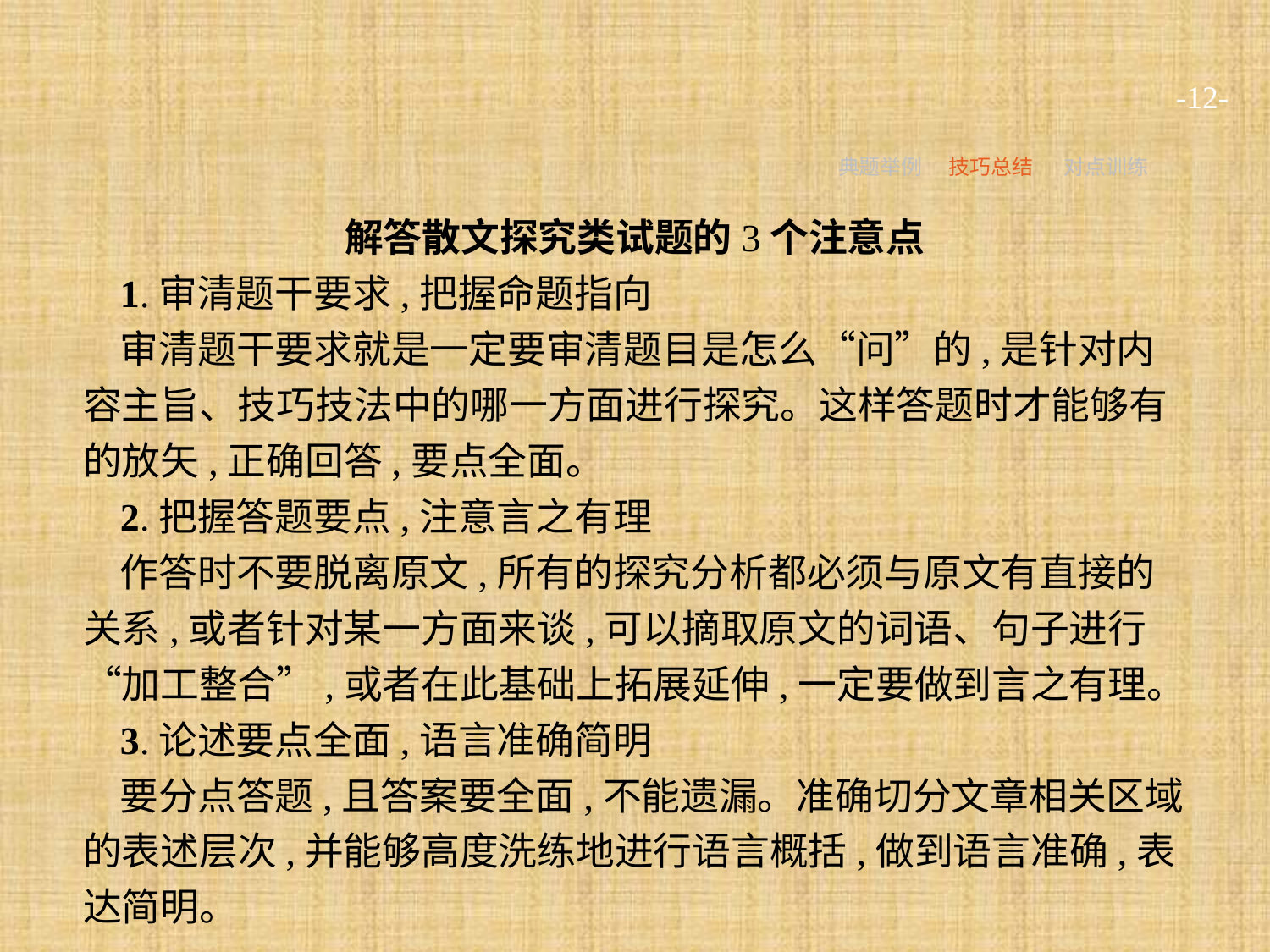

-12-
典题举例
技巧总结
对点训练
解答散文探究类试题的3个注意点
1.审清题干要求,把握命题指向
审清题干要求就是一定要审清题目是怎么“问”的,是针对内容主旨、技巧技法中的哪一方面进行探究。这样答题时才能够有的放矢,正确回答,要点全面。
2.把握答题要点,注意言之有理
作答时不要脱离原文,所有的探究分析都必须与原文有直接的关系,或者针对某一方面来谈,可以摘取原文的词语、句子进行“加工整合”,或者在此基础上拓展延伸,一定要做到言之有理。
3.论述要点全面,语言准确简明
要分点答题,且答案要全面,不能遗漏。准确切分文章相关区域的表述层次,并能够高度洗练地进行语言概括,做到语言准确,表达简明。